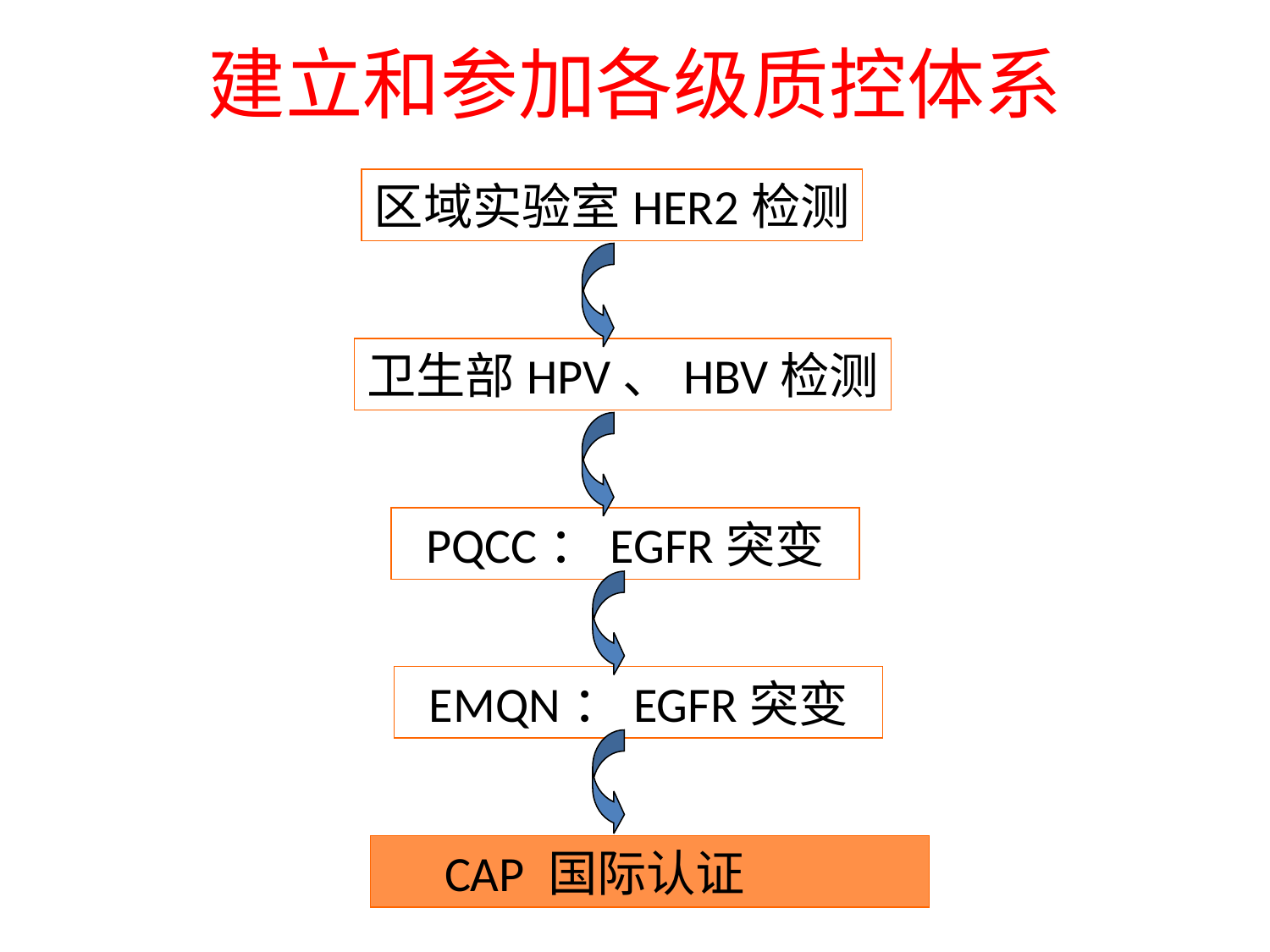

建立和参加各级质控体系
区域实验室HER2检测

卫生部HPV、HBV检测

  PQCC：EGFR突变

  EMQN：EGFR突变

CAP 国际认证